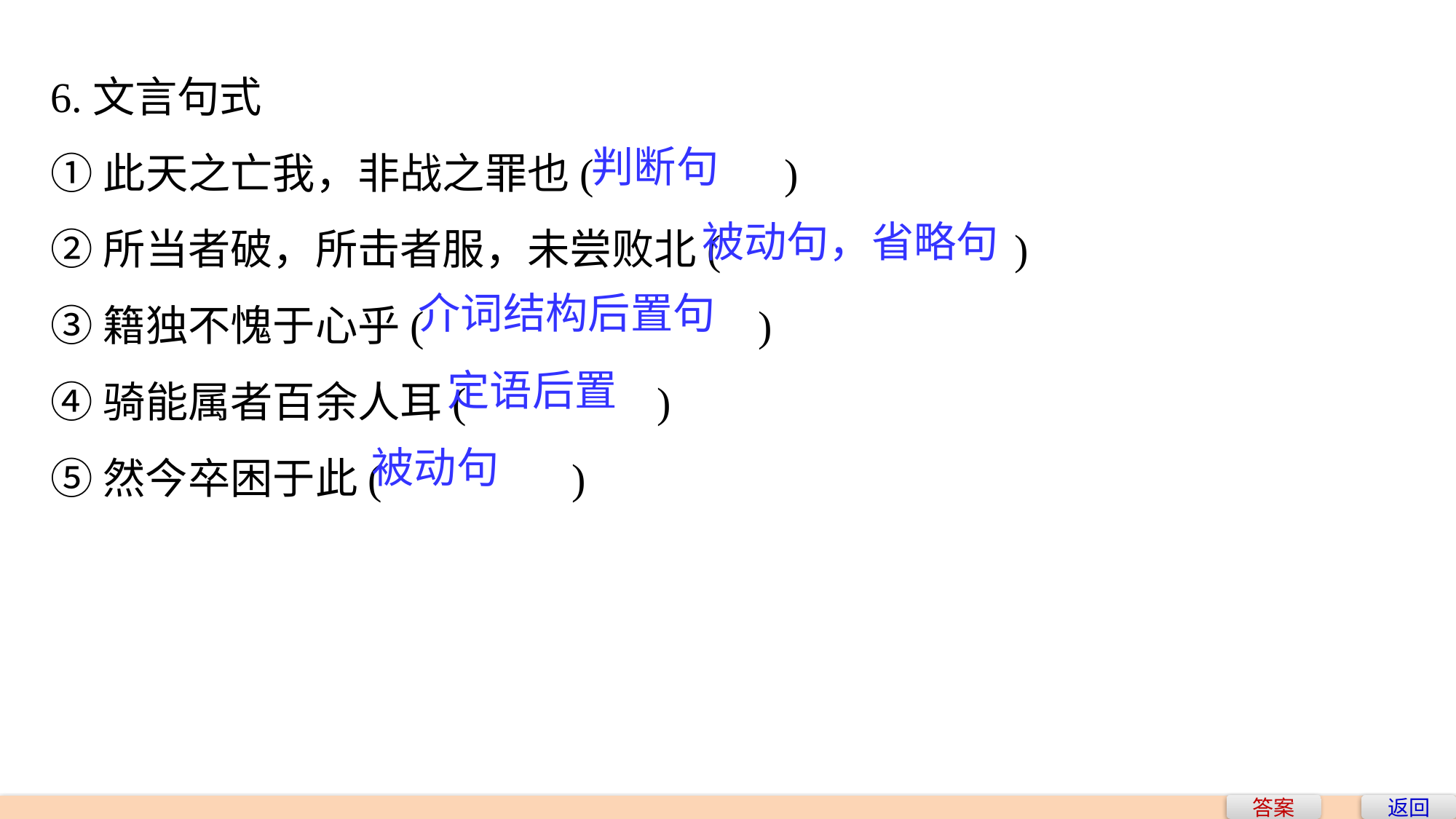

6.文言句式
①此天之亡我，非战之罪也(　　　　)
②所当者破，所击者服，未尝败北(　　　	　    )
③籍独不愧于心乎(　　　		　)
④骑能属者百余人耳(　　　　)
⑤然今卒困于此(　　　　)
判断句
被动句，省略句
介词结构后置句
定语后置
被动句
答案
返回